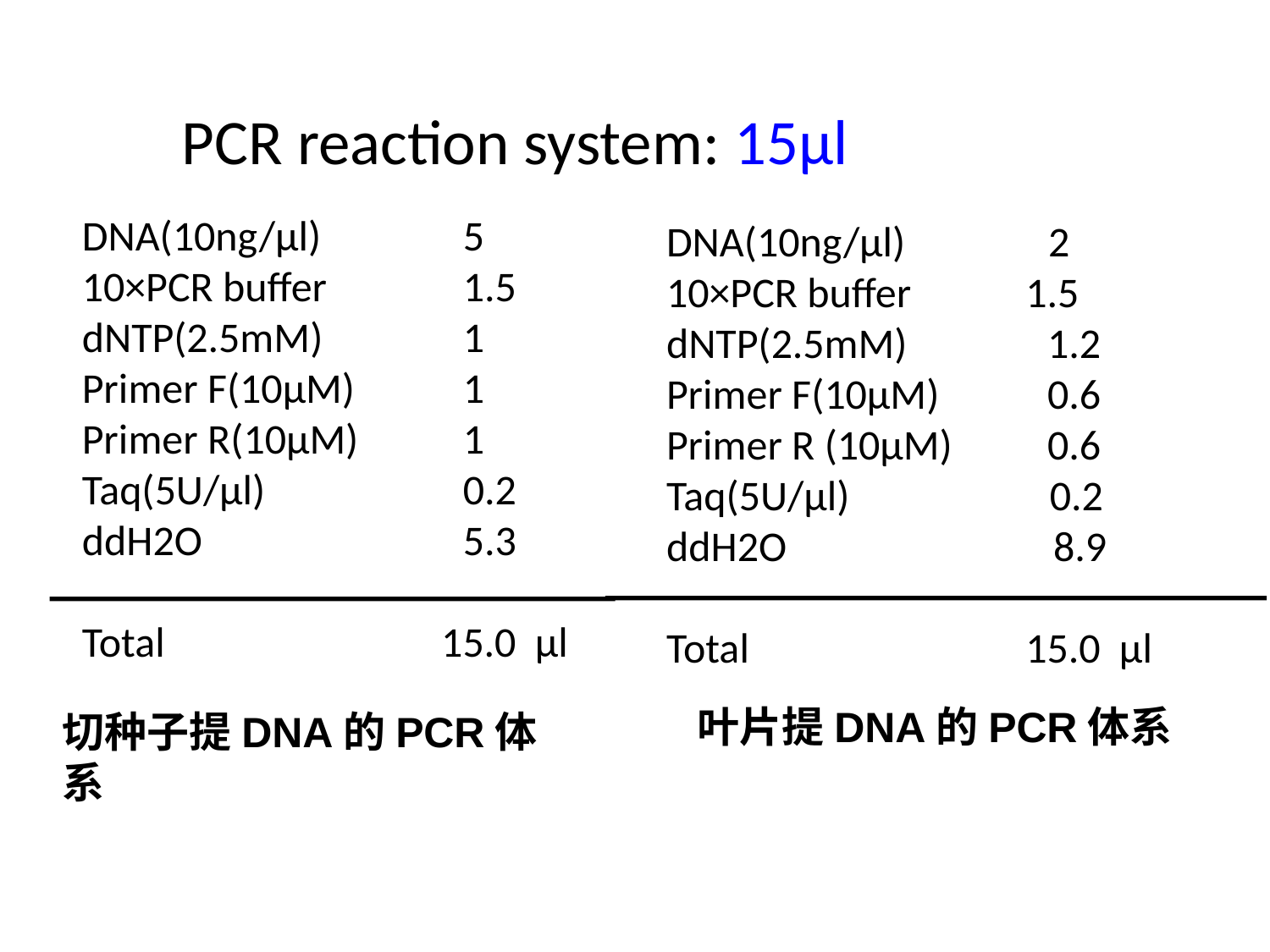

PCR reaction system: 15µl
DNA(10ng/µl)   	5
10×PCR buffer 	1.5
dNTP(2.5mM)   	1
Primer F(10µM)	1
Primer R(10µM) 	1
Taq(5U/µl)          	0.2
ddH2O                	5.3

Total                             15.0  µl

DNA(10ng/µl)               2
10×PCR buffer            1.5
dNTP(2.5mM) 		1.2
Primer F(10µM) 	0.6
Primer R (10µM)	0.6
Taq(5U/µl)                     0.2
ddH2O                            8.9

Total                             15.0  µl

叶片提DNA的PCR体系
切种子提DNA的PCR体系